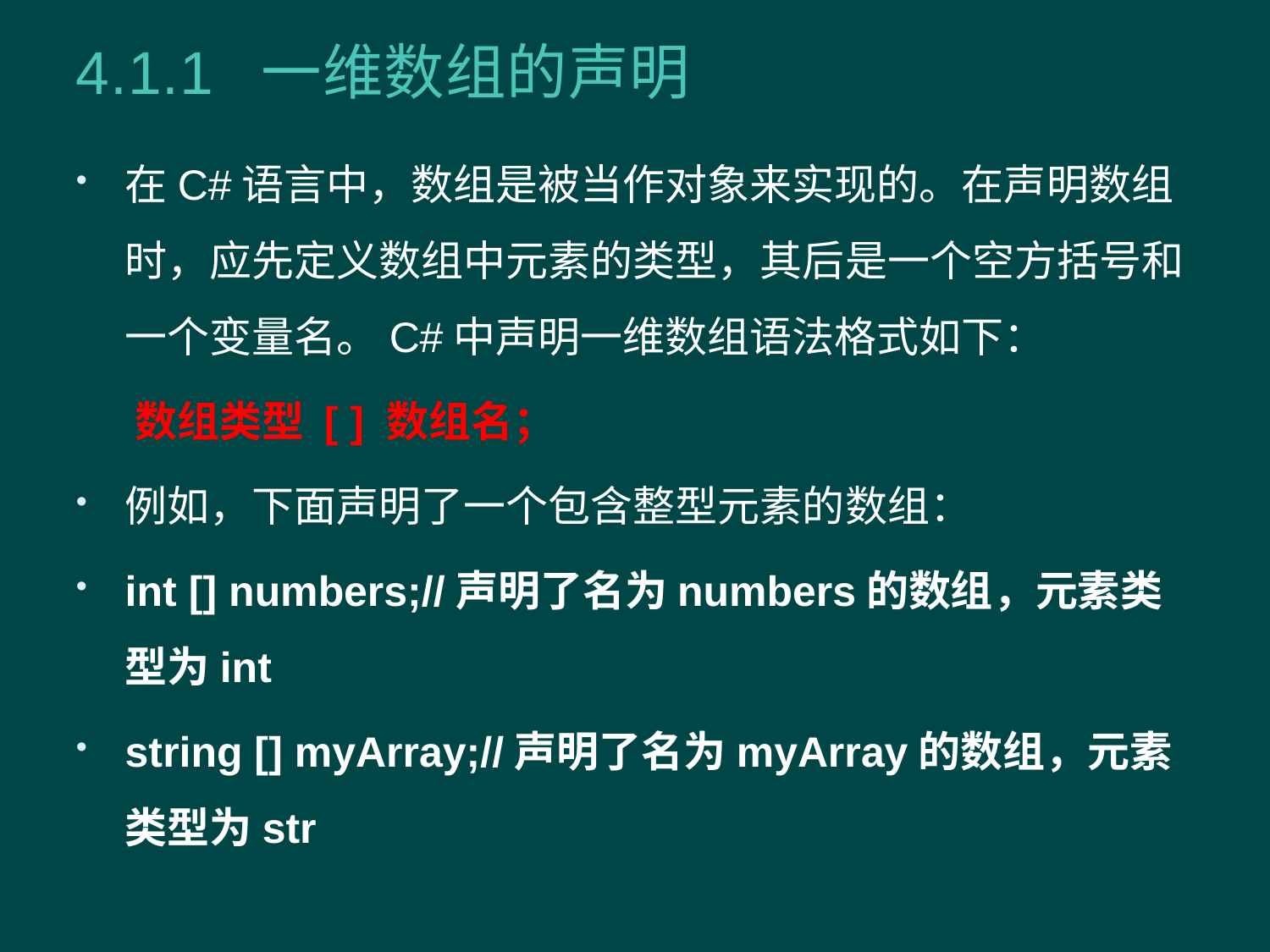

# 4.1.1  一维数组的声明
在C#语言中，数组是被当作对象来实现的。在声明数组时，应先定义数组中元素的类型，其后是一个空方括号和一个变量名。C#中声明一维数组语法格式如下：
     数组类型 [ ] 数组名；
例如，下面声明了一个包含整型元素的数组：
int [] numbers;//声明了名为numbers的数组，元素类型为int
string [] myArray;//声明了名为myArray的数组，元素类型为str